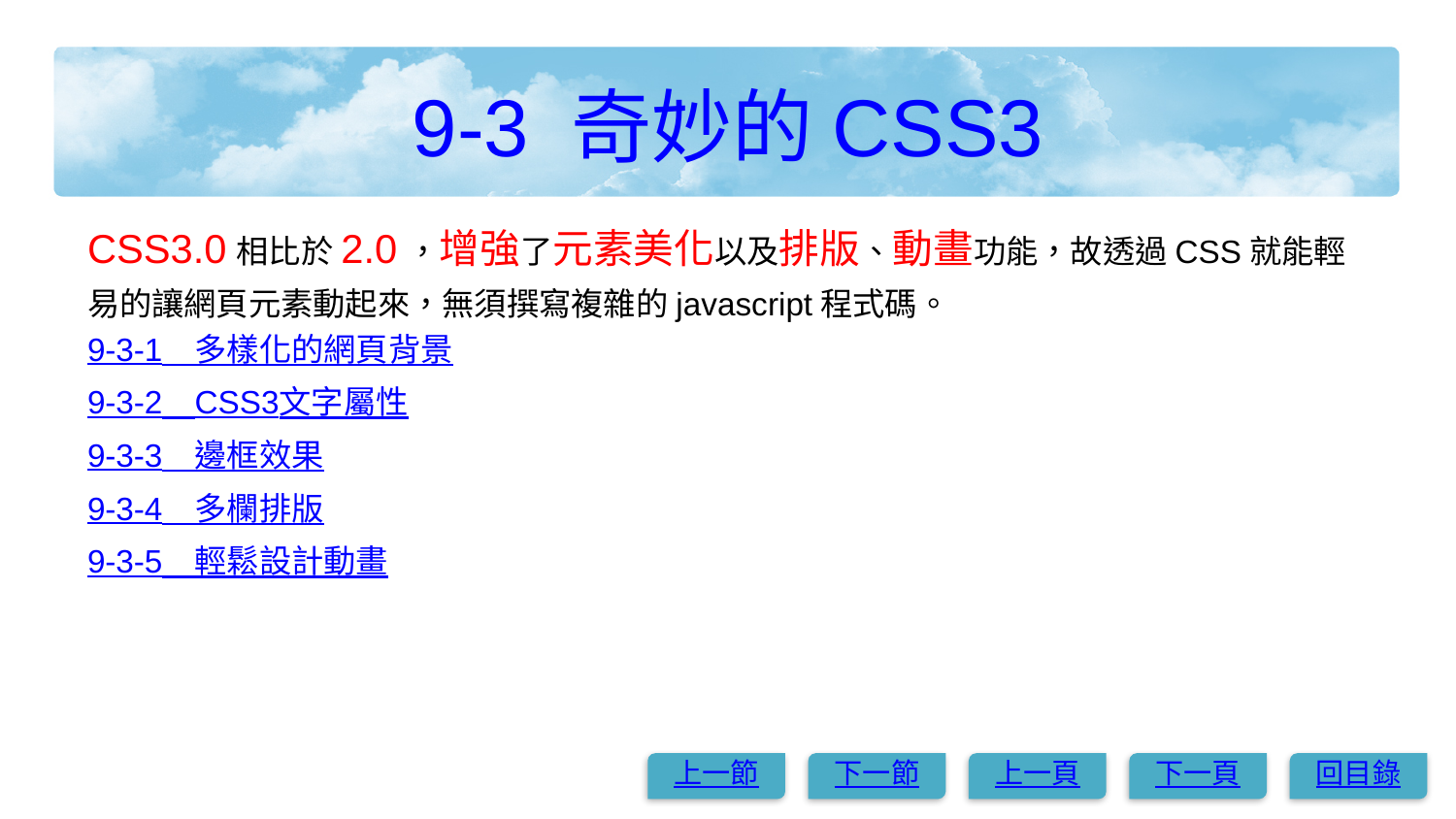

# 9-3 奇妙的CSS3
CSS3.0相比於2.0，增強了元素美化以及排版、動畫功能，故透過CSS就能輕易的讓網頁元素動起來，無須撰寫複雜的javascript程式碼。
9-3-1　多樣化的網頁背景
9-3-2　CSS3文字屬性
9-3-3　邊框效果
9-3-4　多欄排版
9-3-5　輕鬆設計動畫
上一節
下一節
上一頁
下一頁
回目錄